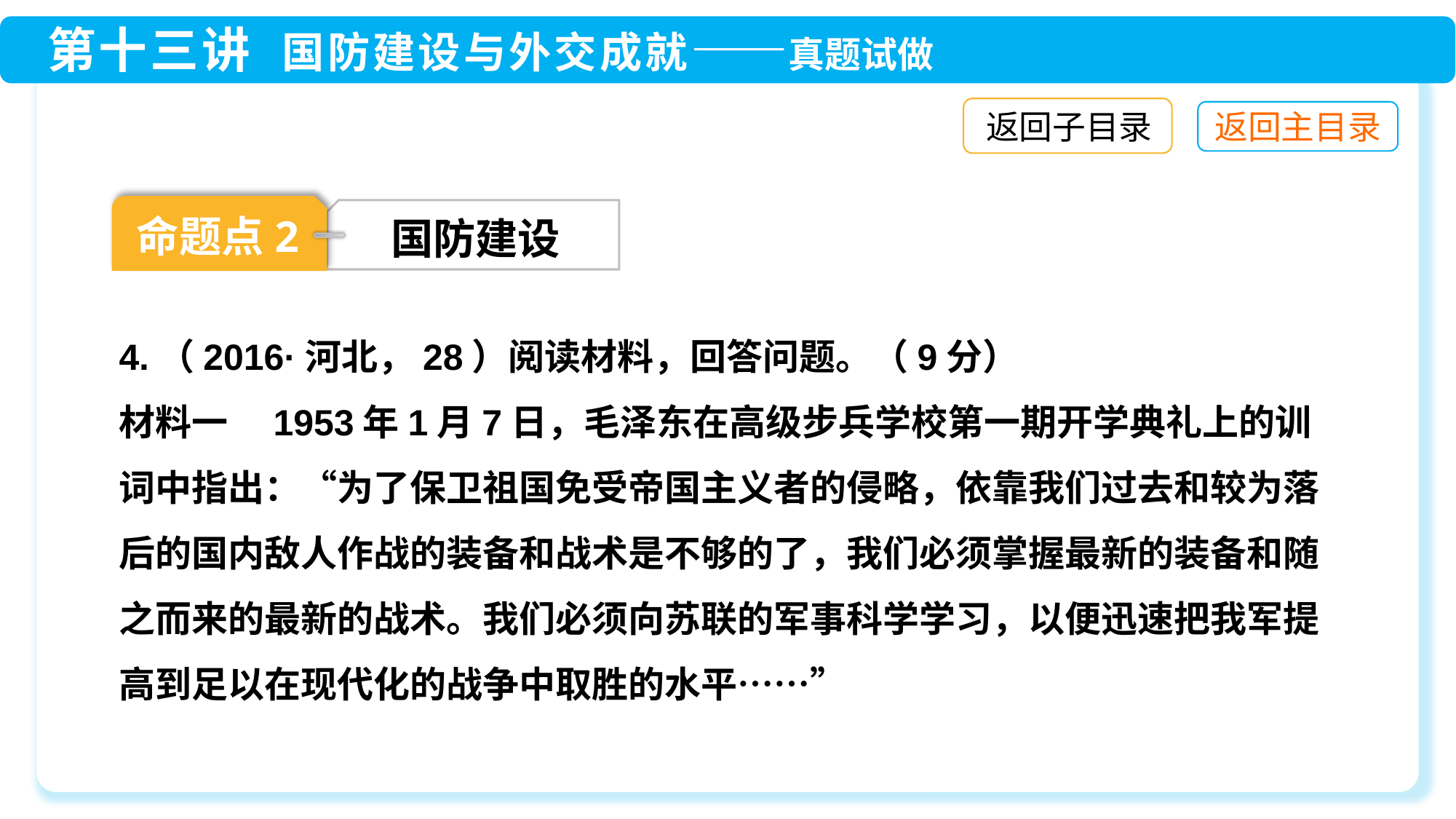

返回子目录

命题点2
国防建设

4.（2016·河北，28）阅读材料，回答问题。（9分）
材料一　1953年1月7日，毛泽东在高级步兵学校第一期开学典礼上的训词中指出：“为了保卫祖国免受帝国主义者的侵略，依靠我们过去和较为落后的国内敌人作战的装备和战术是不够的了，我们必须掌握最新的装备和随之而来的最新的战术。我们必须向苏联的军事科学学习，以便迅速把我军提高到足以在现代化的战争中取胜的水平……”